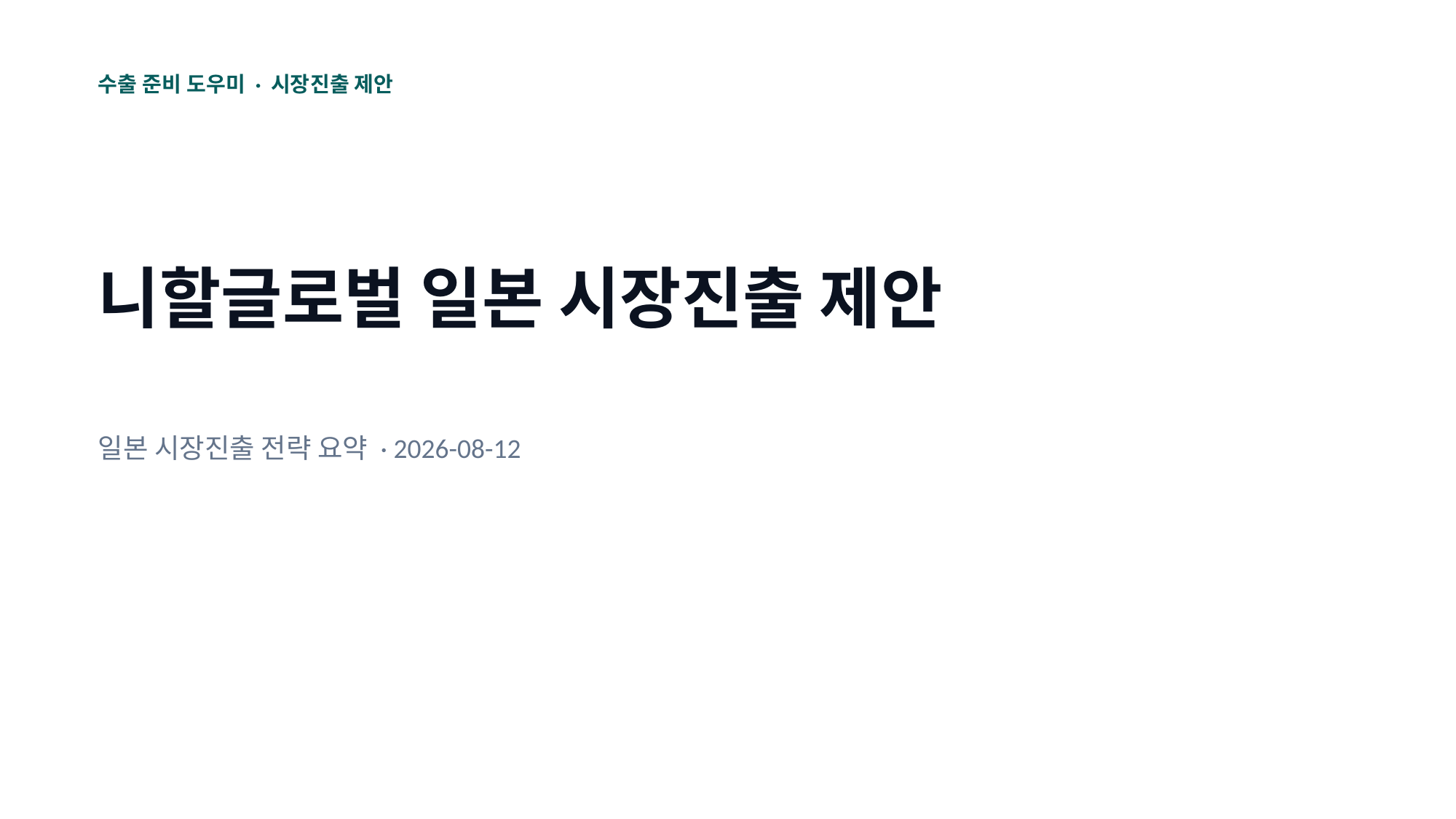

수출 준비 도우미 · 시장진출 제안
니할글로벌 일본 시장진출 제안
일본 시장진출 전략 요약 · 2026-08-12